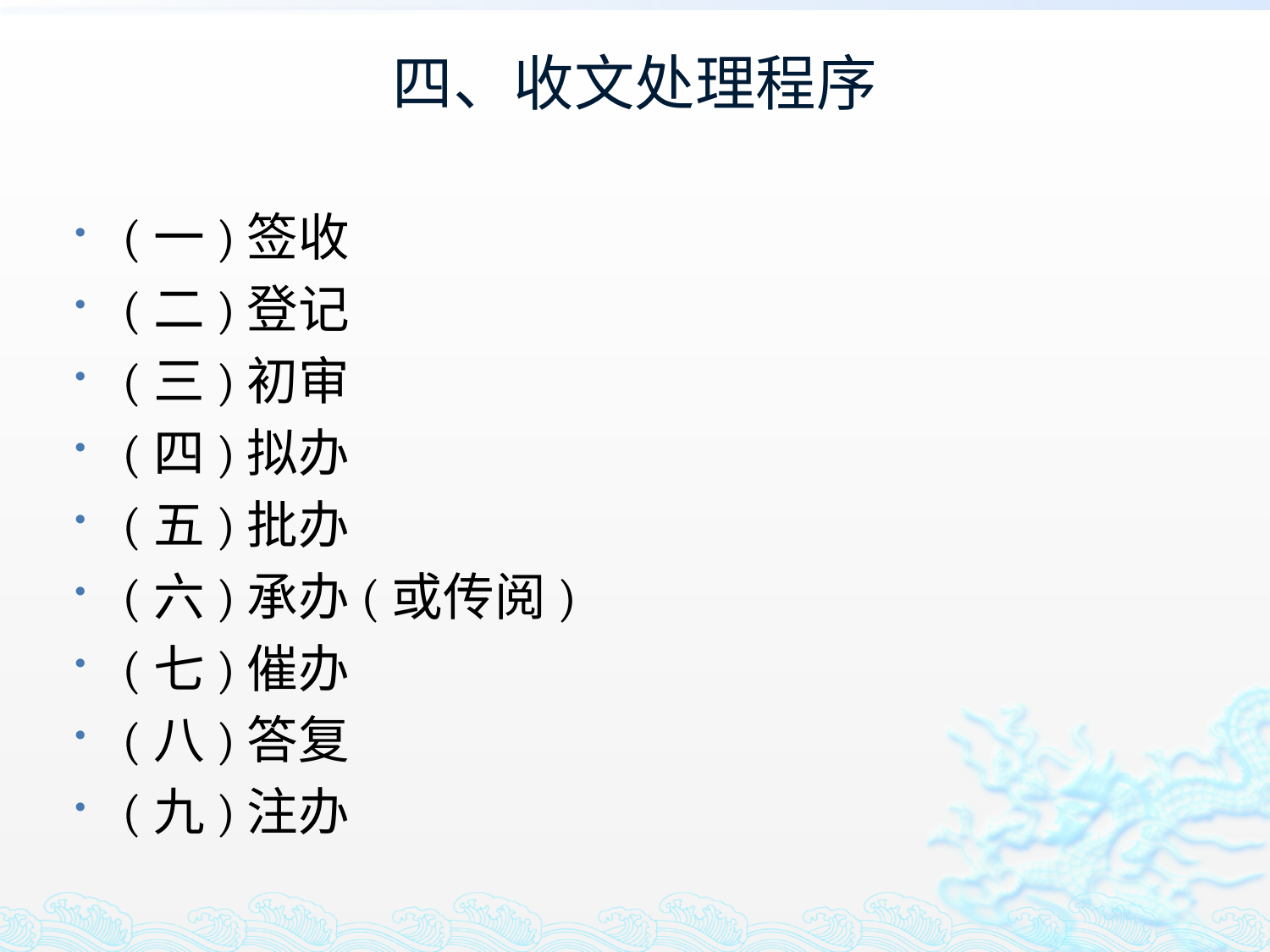

# 四、收文处理程序
(一)签收
(二)登记
(三)初审
(四)拟办
(五)批办
(六)承办(或传阅)
(七)催办
(八)答复
(九)注办